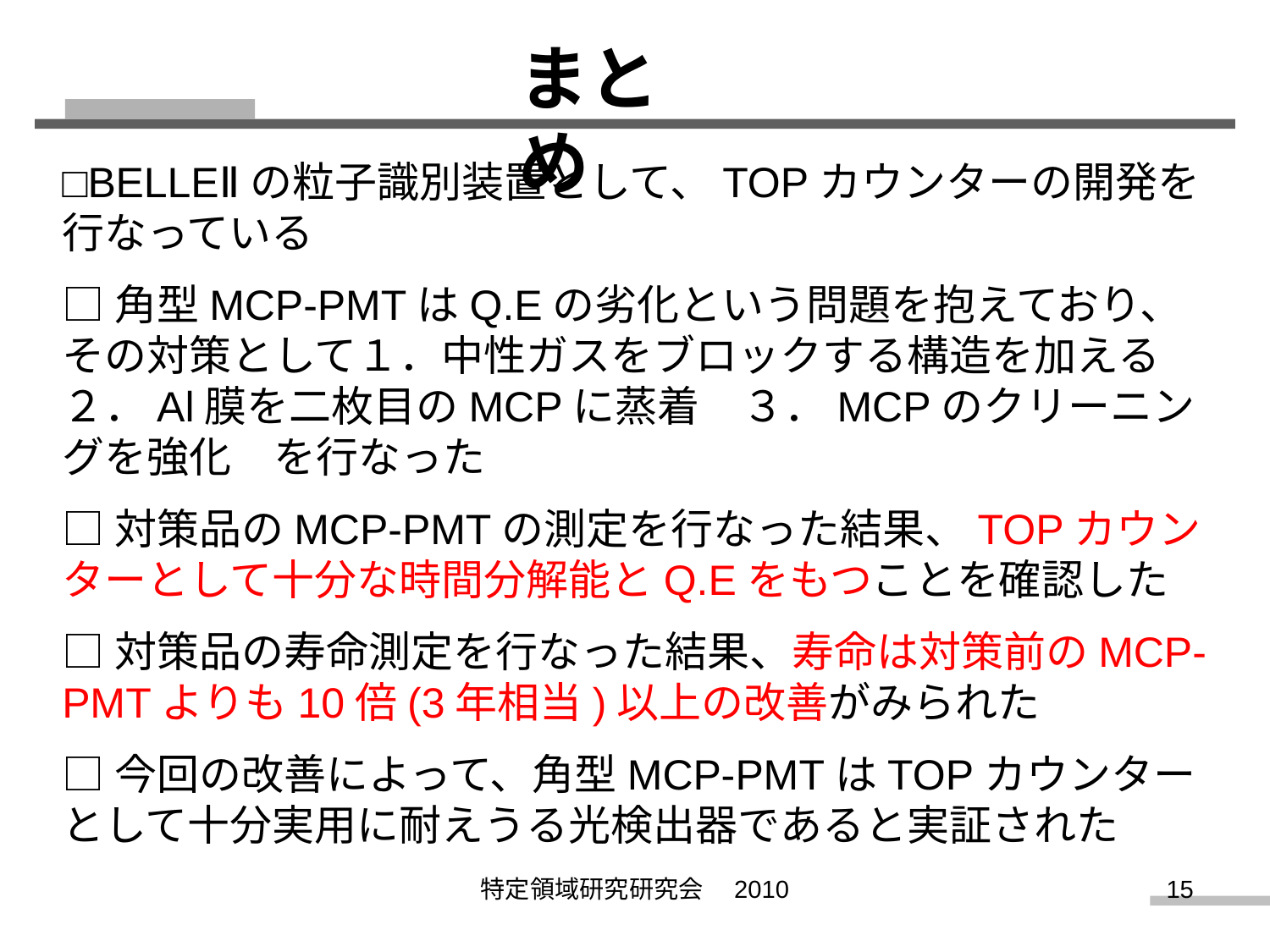

まとめ
□BELLEⅡの粒子識別装置として、TOPカウンターの開発を行なっている

□角型MCP-PMTはQ.Eの劣化という問題を抱えており、その対策として１．中性ガスをブロックする構造を加える　２．Al膜を二枚目のMCPに蒸着　３．MCPのクリーニングを強化　を行なった

□対策品のMCP-PMTの測定を行なった結果、TOPカウンターとして十分な時間分解能とQ.Eをもつことを確認した

□対策品の寿命測定を行なった結果、寿命は対策前のMCP-PMTよりも10倍(3年相当)以上の改善がみられた

□今回の改善によって、角型MCP-PMTはTOPカウンターとして十分実用に耐えうる光検出器であると実証された
特定領域研究研究会　2010
15